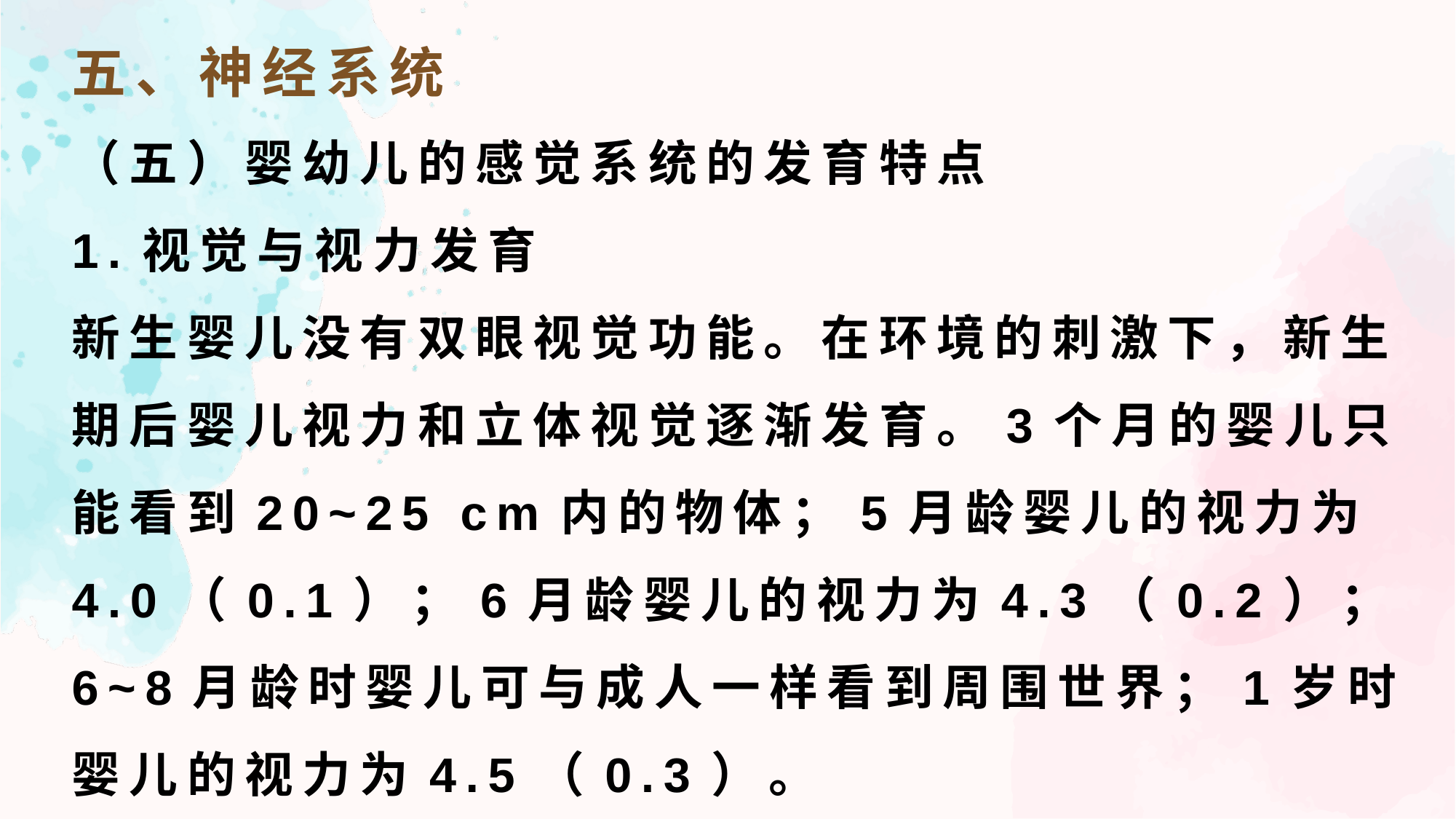

五、神经系统
（五）婴幼儿的感觉系统的发育特点
1.视觉与视力发育
新生婴儿没有双眼视觉功能。在环境的刺激下，新生期后婴儿视力和立体视觉逐渐发育。3个月的婴儿只能看到20~25 cm内的物体；5月龄婴儿的视力为4.0（0.1）；6月龄婴儿的视力为4.3（0.2）；6~8月龄时婴儿可与成人一样看到周围世界；1岁时婴儿的视力为4.5（0.3）。